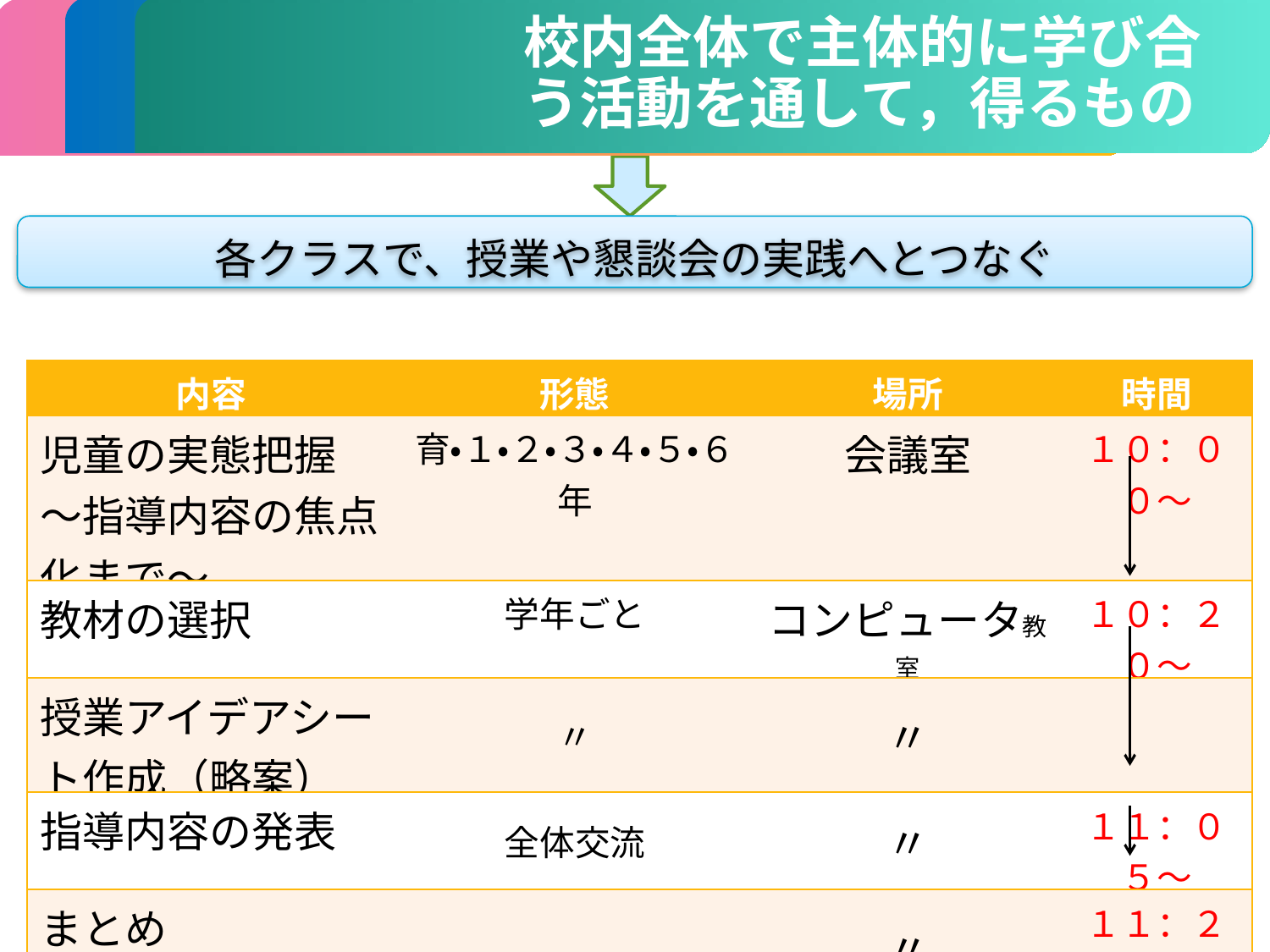

校内全体で主体的に学び合う活動を通して，得るもの

各クラスで、授業や懇談会の実践へとつなぐ
| 内容 | 形態 | 場所 | 時間 |
| --- | --- | --- | --- |
| 児童の実態把握 ～指導内容の焦点化まで～ | 育・１・２・３・４・５・６年 | 会議室 | １０：００～ |
| 教材の選択 | 学年ごと | コンピュータ教室 | １０：２０～ |
| 授業アイデアシート作成（略案） | 〃 | 〃 |  |
| 指導内容の発表 | 全体交流 | 〃 | １１：０５～ |
| まとめ アンケート記入 |  | 〃 | １１：２０～ |